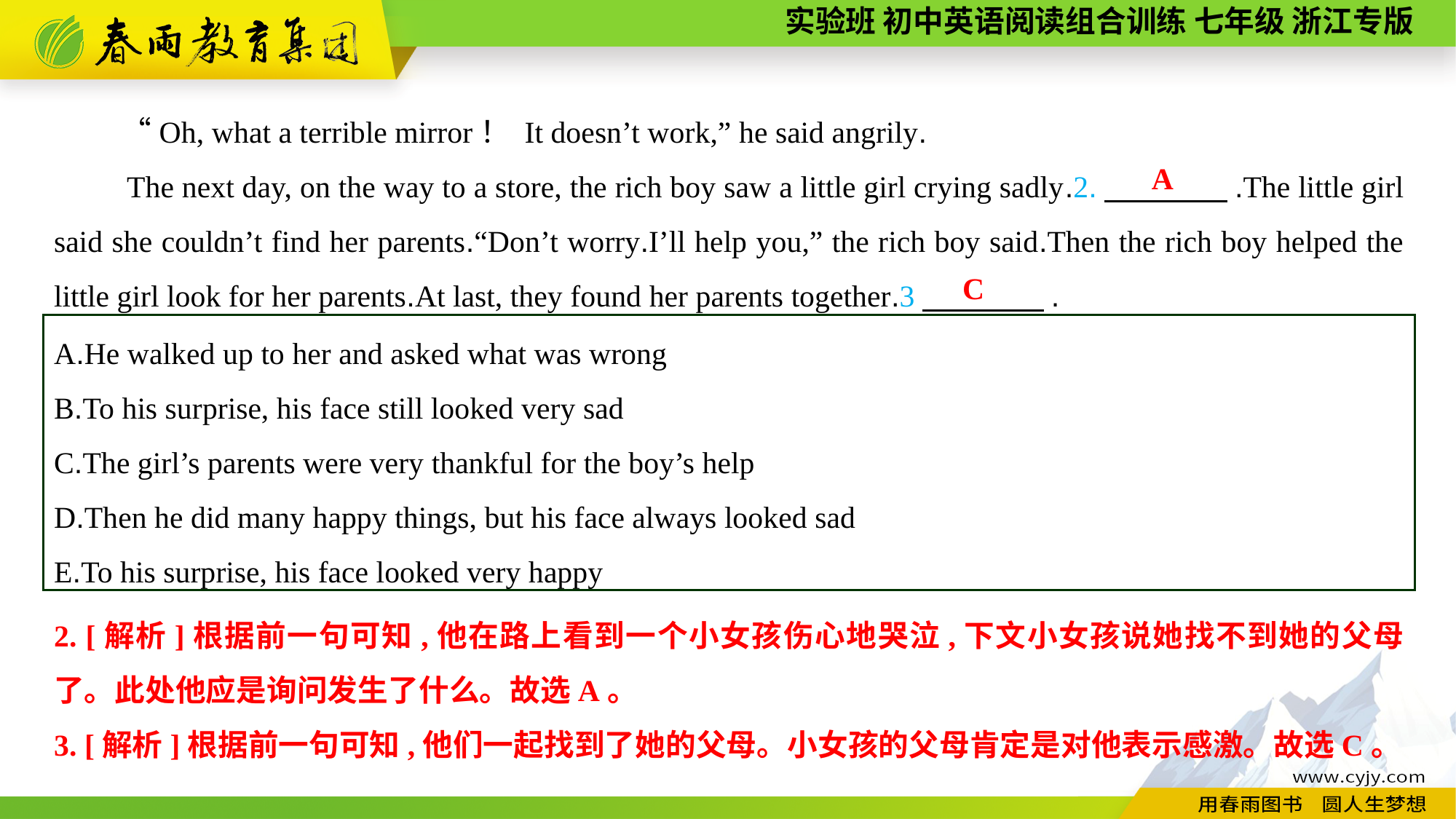

“Oh, what a terrible mirror！ It doesn’t work,” he said angrily.
The next day, on the way to a store, the rich boy saw a little girl crying sadly.2.　　　　.The little girl said she couldn’t find her parents.“Don’t worry.I’ll help you,” the rich boy said.Then the rich boy helped the little girl look for her parents.At last, they found her parents together.3　　　　.
A
C
A.He walked up to her and asked what was wrong
B.To his surprise, his face still looked very sad
C.The girl’s parents were very thankful for the boy’s help
D.Then he did many happy things, but his face always looked sad
E.To his surprise, his face looked very happy

2. [解析]根据前一句可知,他在路上看到一个小女孩伤心地哭泣,下文小女孩说她找不到她的父母了。此处他应是询问发生了什么。故选A。
3. [解析]根据前一句可知,他们一起找到了她的父母。小女孩的父母肯定是对他表示感激。故选C。